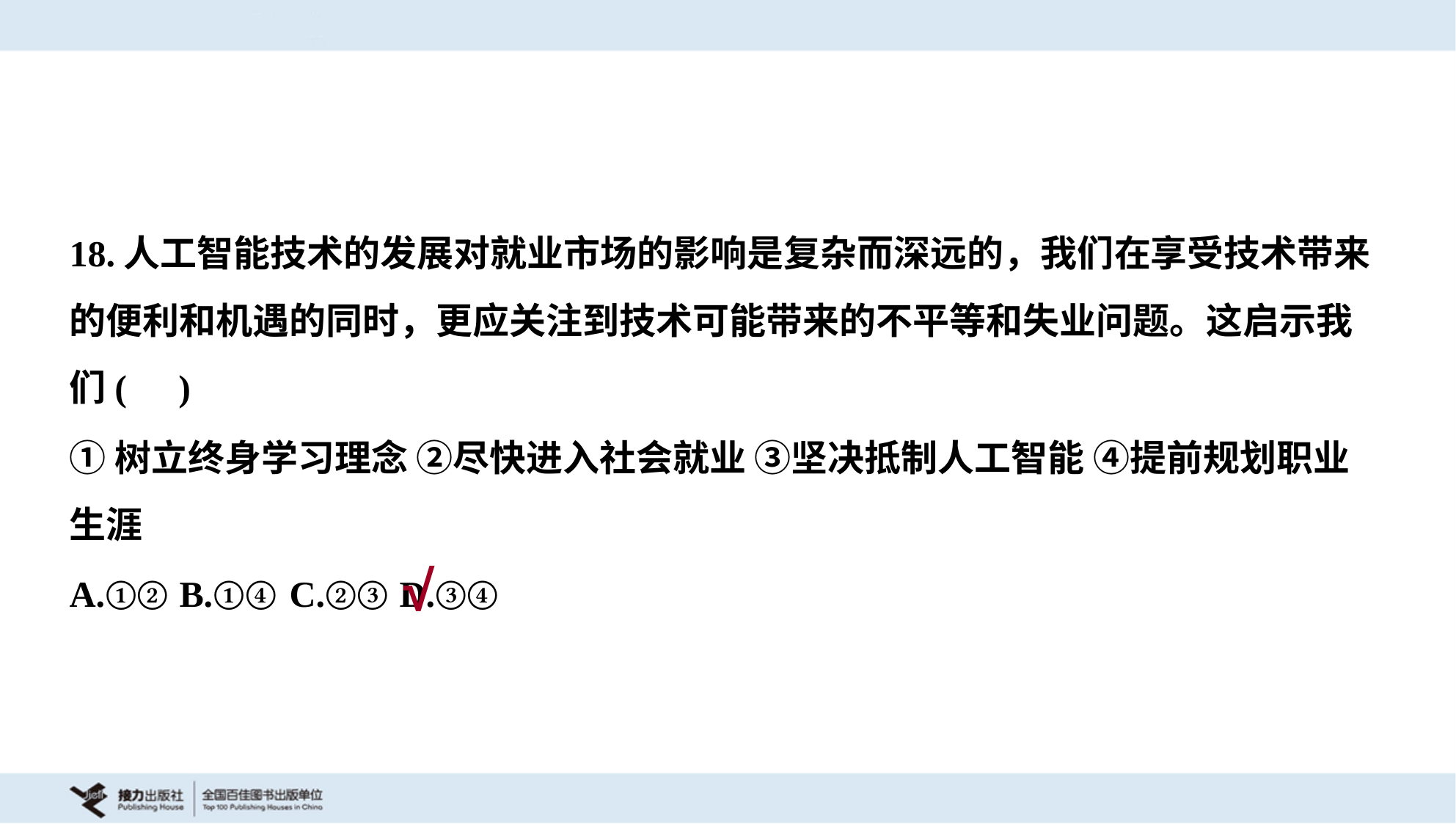

18.人工智能技术的发展对就业市场的影响是复杂而深远的，我们在享受技术带来
的便利和机遇的同时，更应关注到技术可能带来的不平等和失业问题。这启示我
们(     )
①树立终身学习理念 ②尽快进入社会就业 ③坚决抵制人工智能 ④提前规划职业
生涯
A.①②	B.①④	C.②③	D.③④
√